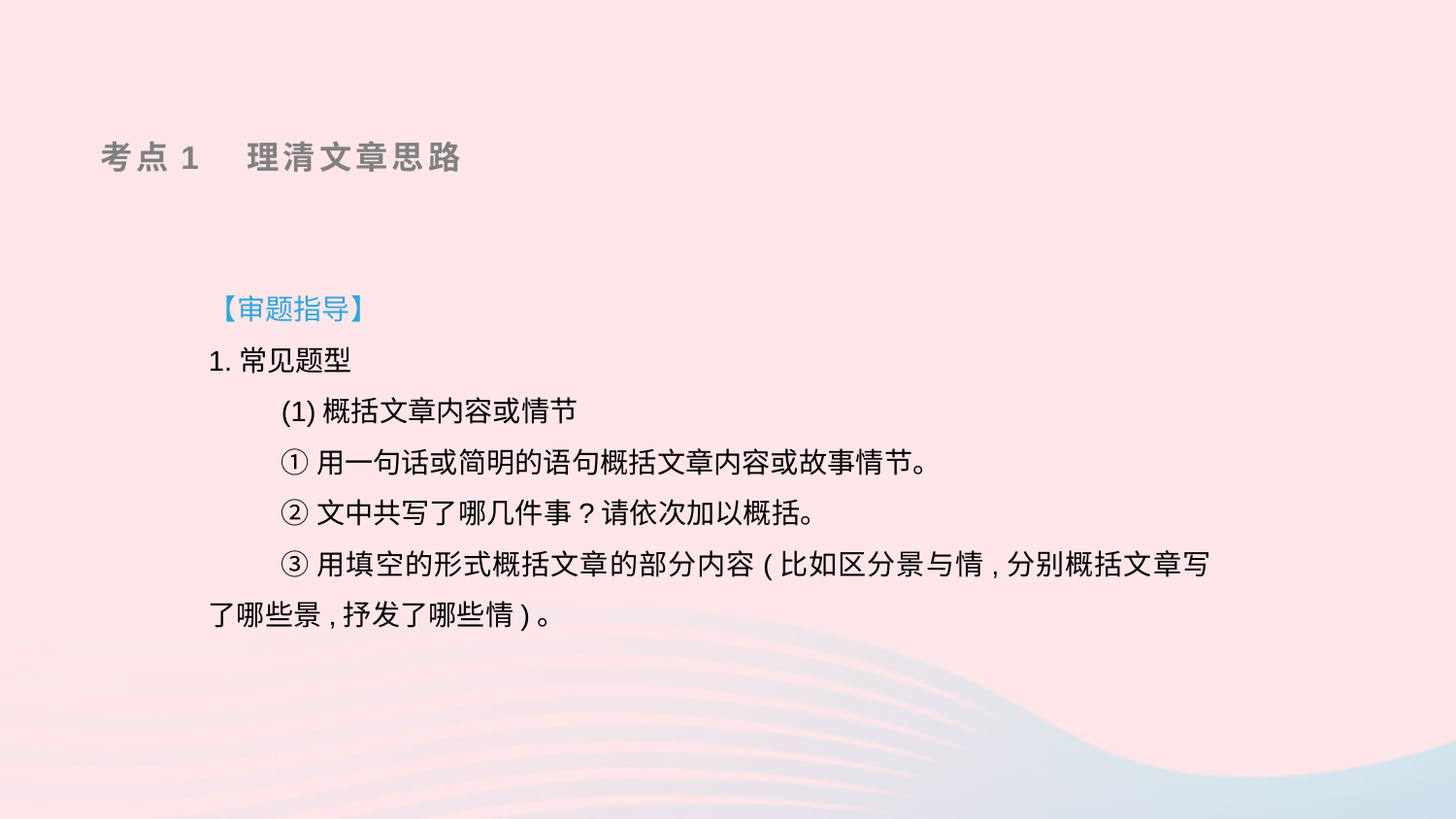

考点1　理清文章思路
【审题指导】
1.常见题型
(1)概括文章内容或情节
①用一句话或简明的语句概括文章内容或故事情节。
②文中共写了哪几件事?请依次加以概括。
③用填空的形式概括文章的部分内容(比如区分景与情,分别概括文章写了哪些景,抒发了哪些情)。